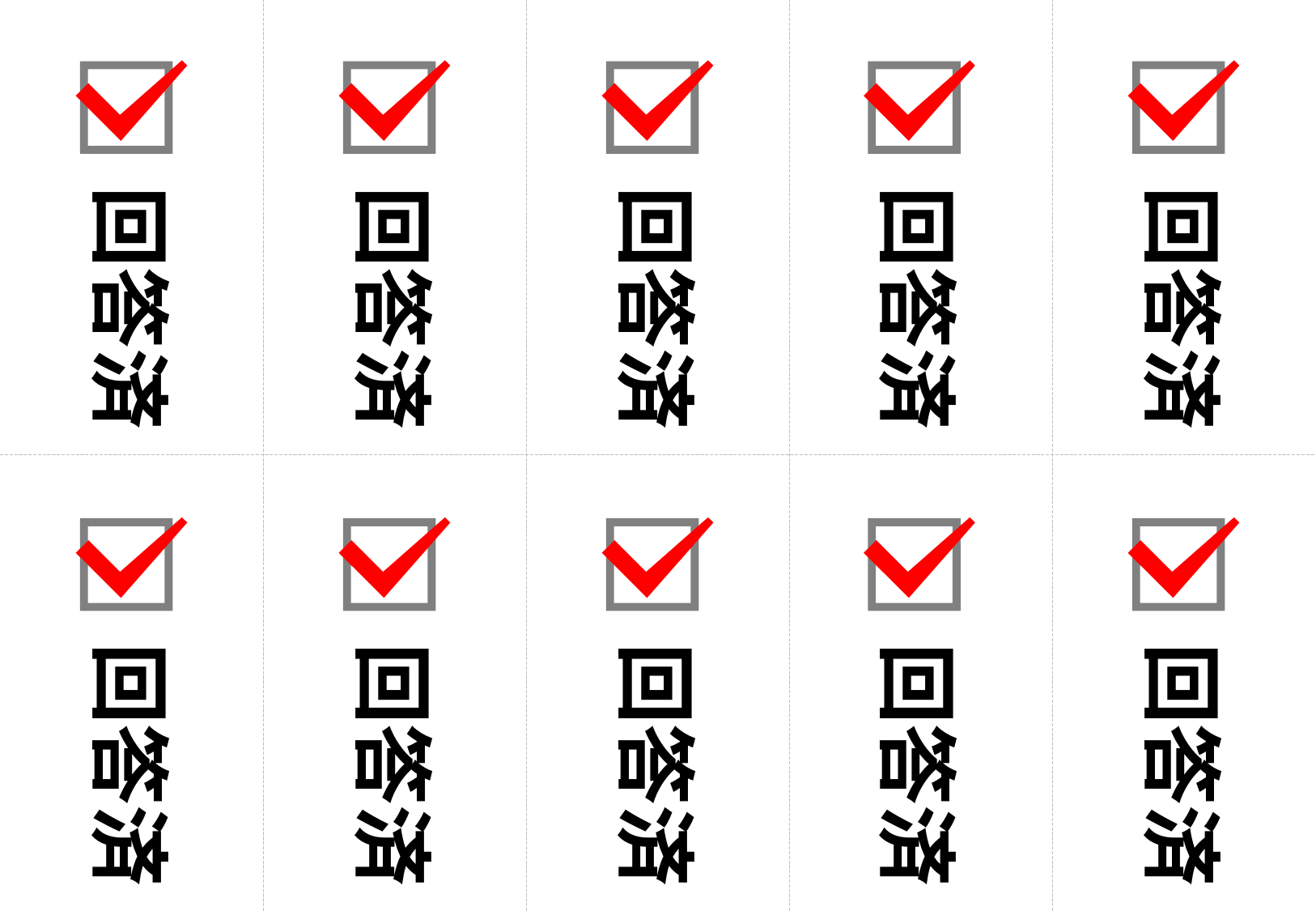

回答済
回答済
回答済
回答済
回答済

回答済
回答済
回答済
回答済
回答済